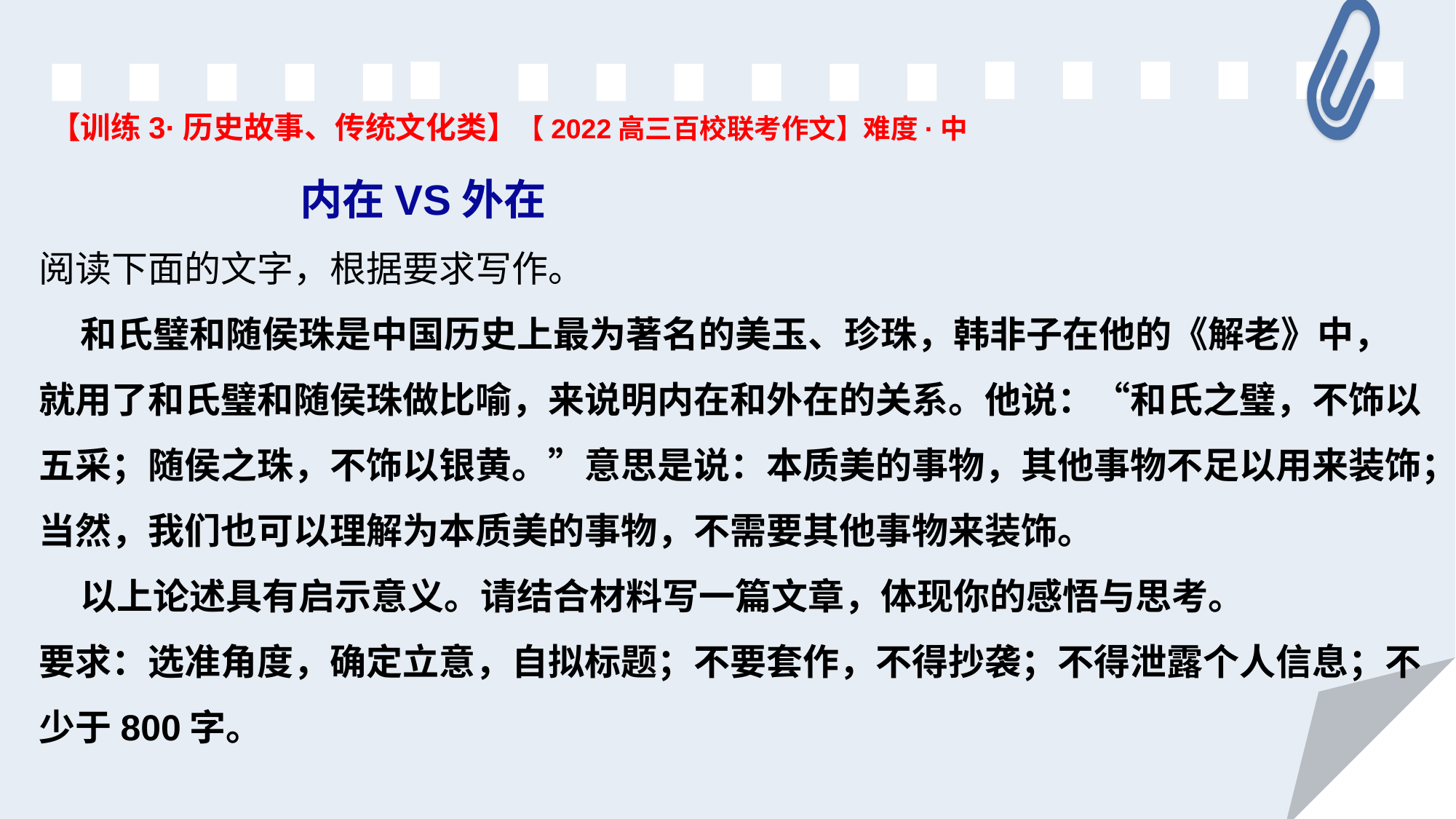

【训练3·历史故事、传统文化类】【2022高三百校联考作文】难度·中
                          内在VS外在
阅读下面的文字，根据要求写作。
    和氏璧和随侯珠是中国历史上最为著名的美玉、珍珠，韩非子在他的《解老》中，就用了和氏璧和随侯珠做比喻，来说明内在和外在的关系。他说：“和氏之璧，不饰以五采；随侯之珠，不饰以银黄。”意思是说：本质美的事物，其他事物不足以用来装饰；当然，我们也可以理解为本质美的事物，不需要其他事物来装饰。
    以上论述具有启示意义。请结合材料写一篇文章，体现你的感悟与思考。
要求：选准角度，确定立意，自拟标题；不要套作，不得抄袭；不得泄露个人信息；不少于800字。
42